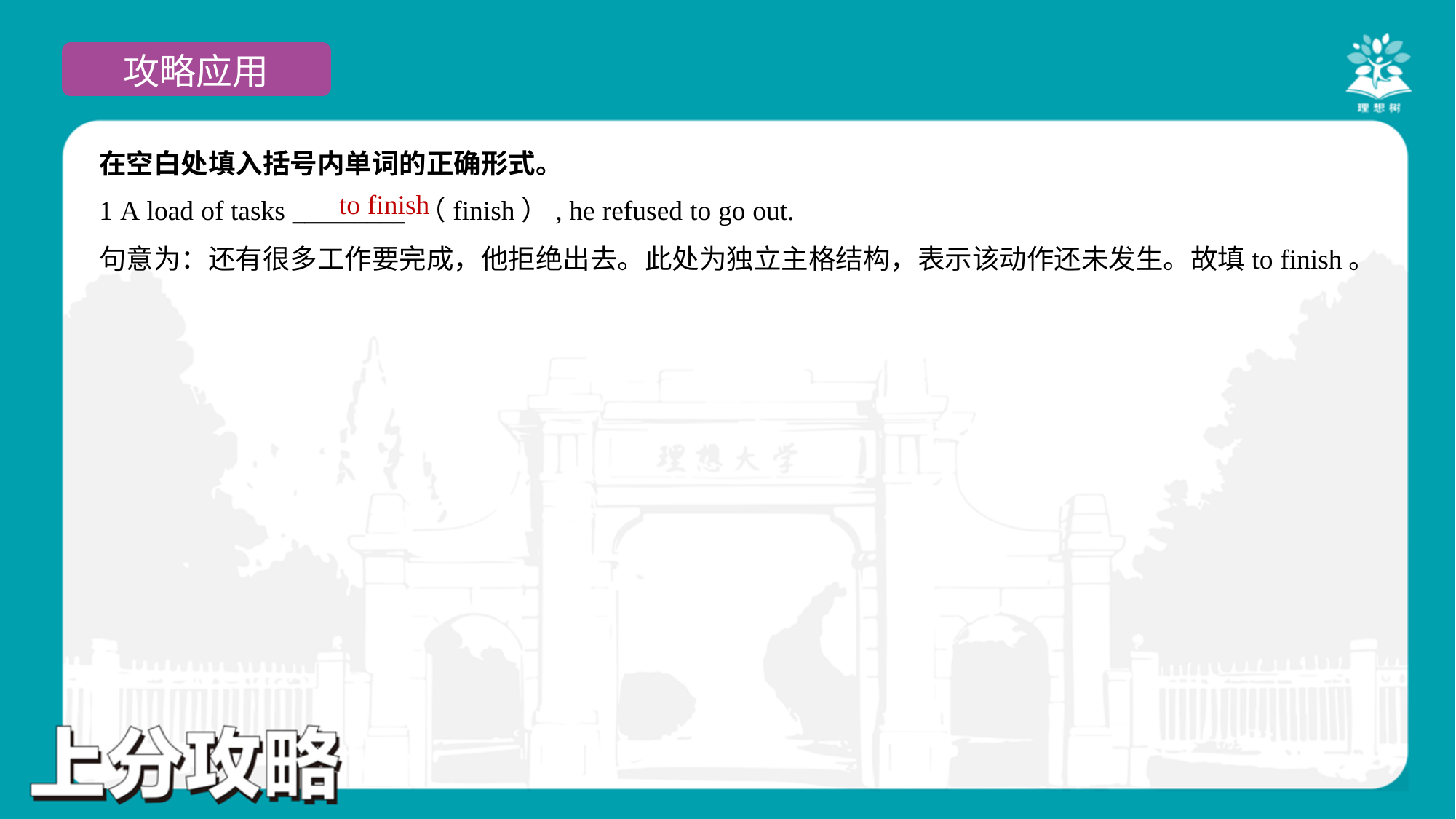

在空白处填入括号内单词的正确形式。
1 A load of tasks _________ （finish）, he refused to go out.
to finish
句意为：还有很多工作要完成，他拒绝出去。此处为独立主格结构，表示该动作还未发生。故填to finish。